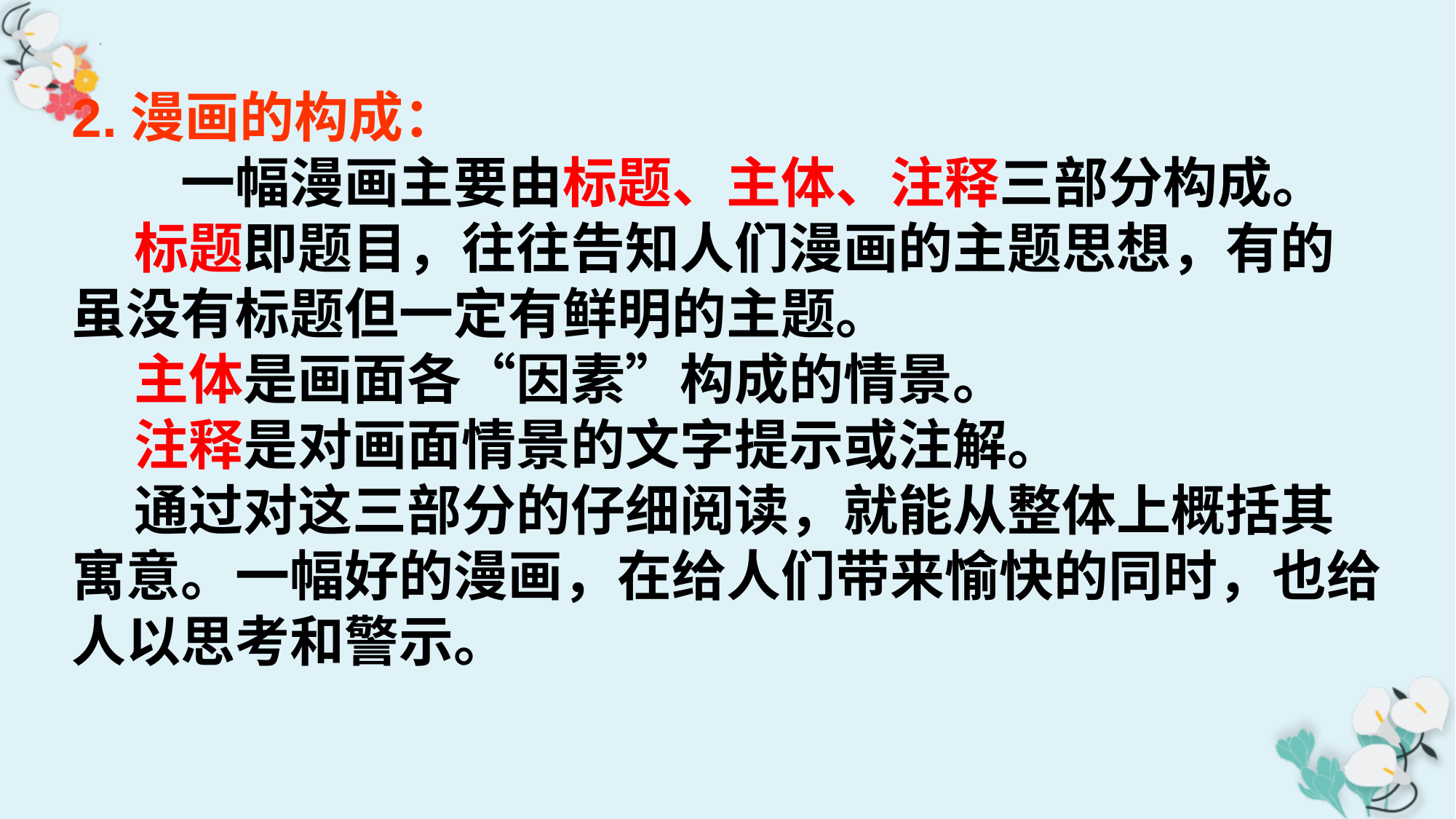

2.漫画的构成：
　　一幅漫画主要由标题、主体、注释三部分构成。
    标题即题目，往往告知人们漫画的主题思想，有的虽没有标题但一定有鲜明的主题。
    主体是画面各“因素”构成的情景。
    注释是对画面情景的文字提示或注解。
    通过对这三部分的仔细阅读，就能从整体上概括其寓意。一幅好的漫画，在给人们带来愉快的同时，也给人以思考和警示。